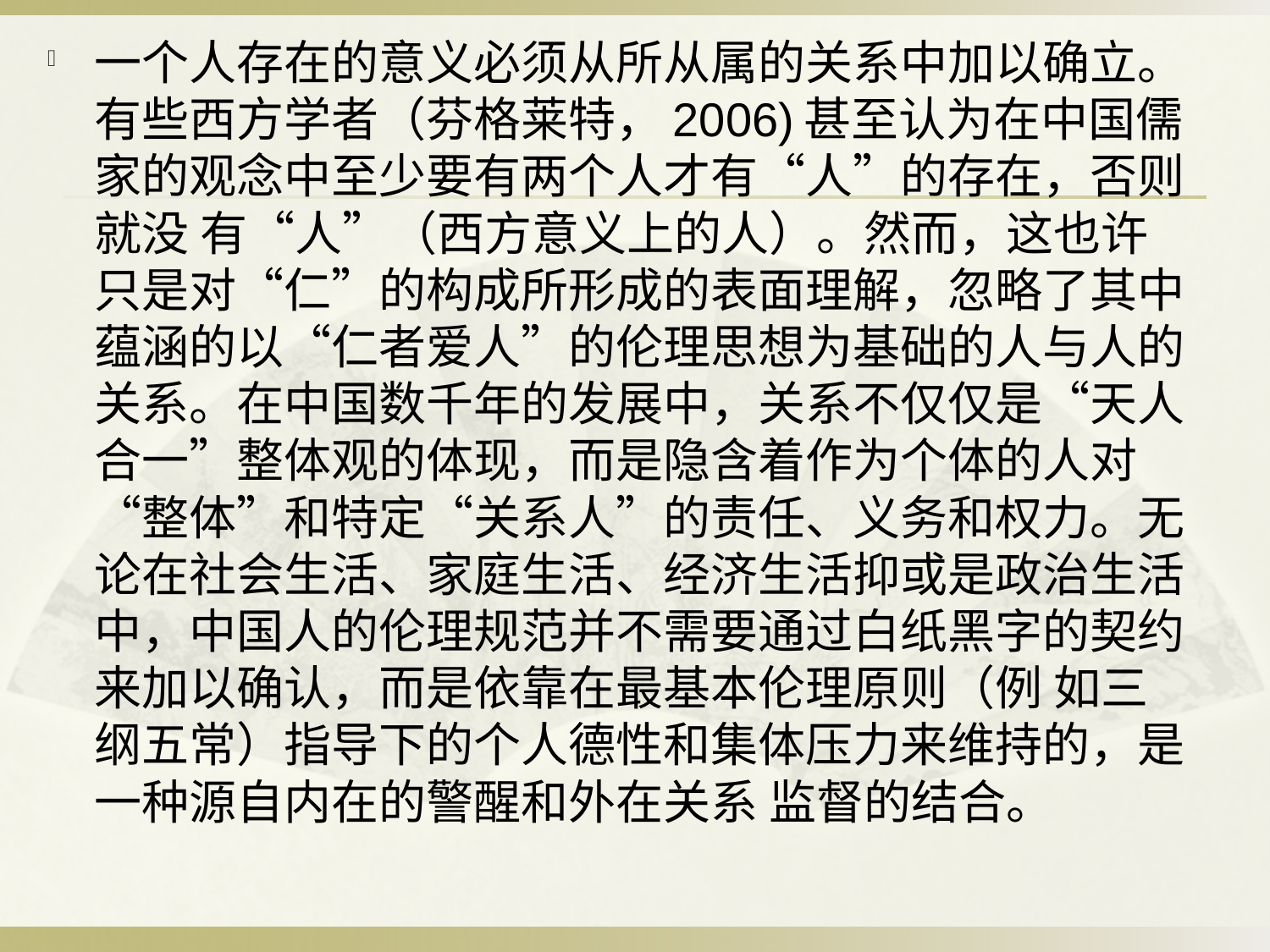

一个人存在的意义必须从所从属的关系中加以确立。有些西方学者（芬格莱特，2006)甚至认为在中国儒家的观念中至少要有两个人才有“人”的存在，否则就没 有“人”（西方意义上的人）。然而，这也许只是对“仁”的构成所形成的表面理解，忽略了其中蕴涵的以“仁者爱人”的伦理思想为基础的人与人的关系。在中国数千年的发展中，关系不仅仅是“天人合一”整体观的体现，而是隐含着作为个体的人对“整体”和特定“关系人”的责任、义务和权力。无论在社会生活、家庭生活、经济生活抑或是政治生活中，中国人的伦理规范并不需要通过白纸黑字的契约来加以确认，而是依靠在最基本伦理原则（例 如三纲五常）指导下的个人德性和集体压力来维持的，是一种源自内在的警醒和外在关系 监督的结合。

#